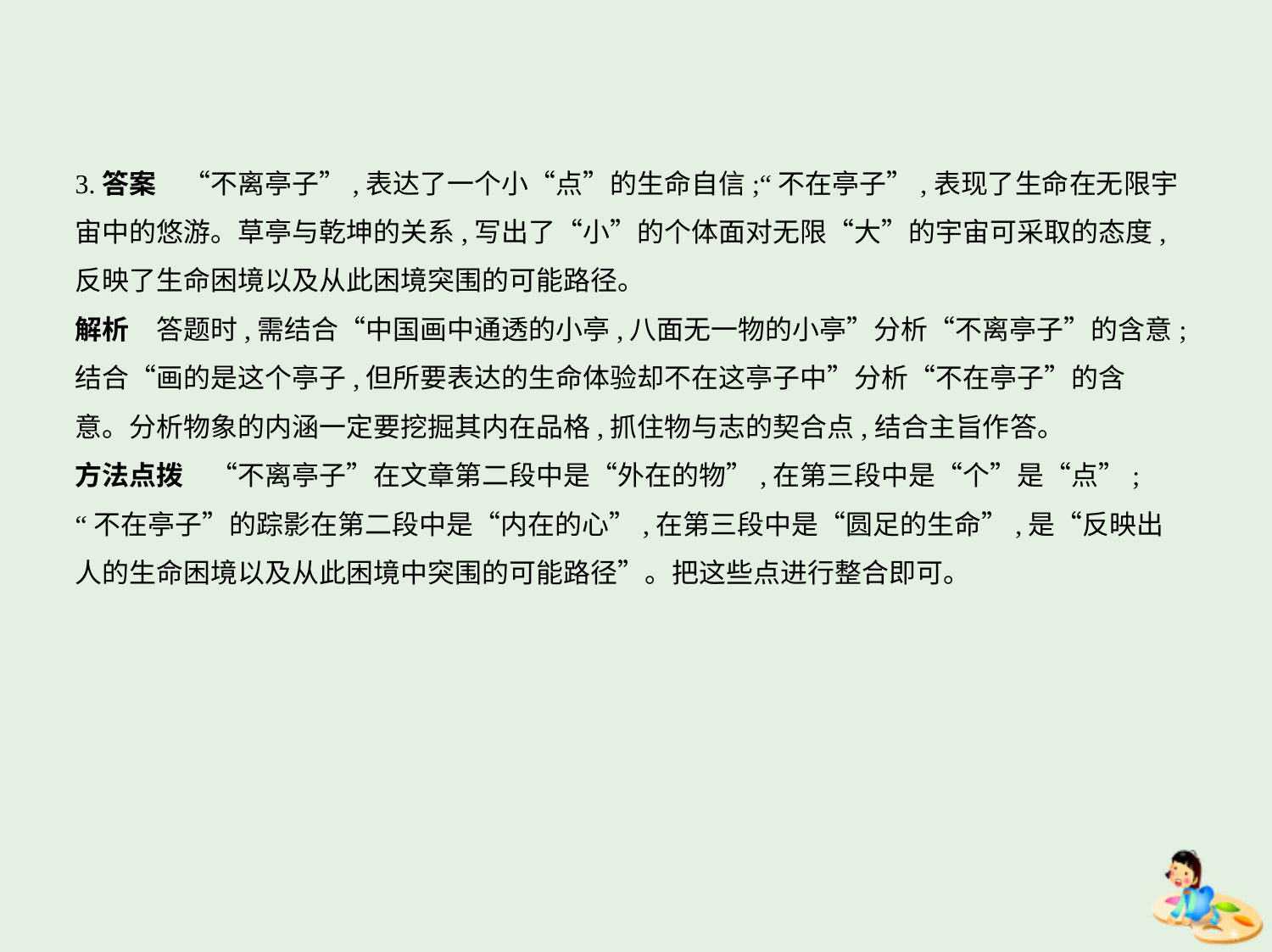

3.答案　“不离亭子”,表达了一个小“点”的生命自信;“不在亭子”,表现了生命在无限宇
宙中的悠游。草亭与乾坤的关系,写出了“小”的个体面对无限“大”的宇宙可采取的态度,
反映了生命困境以及从此困境突围的可能路径。
解析　答题时,需结合“中国画中通透的小亭,八面无一物的小亭”分析“不离亭子”的含意;
结合“画的是这个亭子,但所要表达的生命体验却不在这亭子中”分析“不在亭子”的含
意。分析物象的内涵一定要挖掘其内在品格,抓住物与志的契合点,结合主旨作答。
方法点拨　“不离亭子”在文章第二段中是“外在的物”,在第三段中是“个”是“点”;
“不在亭子”的踪影在第二段中是“内在的心”,在第三段中是“圆足的生命”,是“反映出
人的生命困境以及从此困境中突围的可能路径”。把这些点进行整合即可。